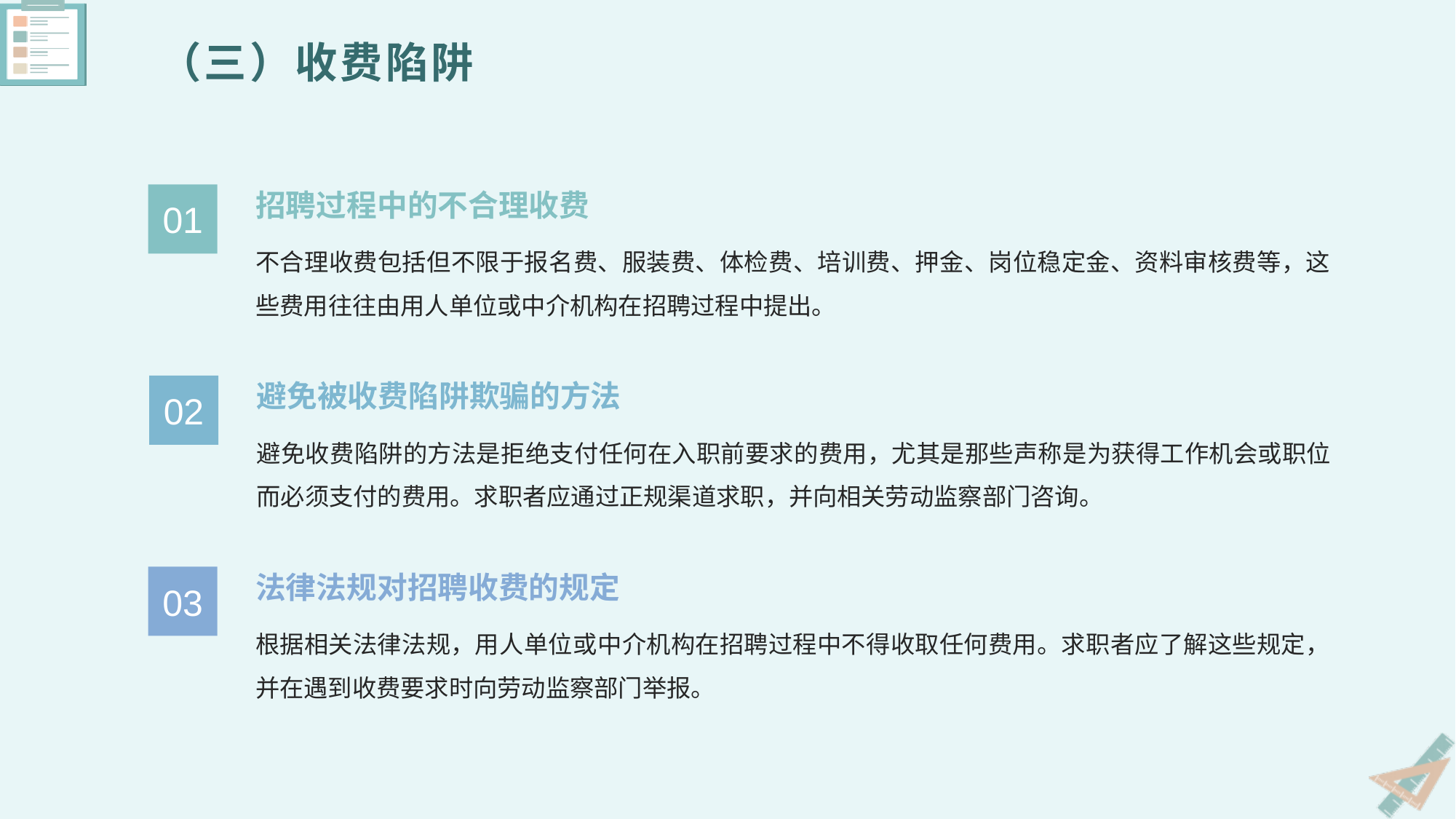

（三）收费陷阱
招聘过程中的不合理收费
01
不合理收费包括但不限于报名费、服装费、体检费、培训费、押金、岗位稳定金、资料审核费等，这些费用往往由用人单位或中介机构在招聘过程中提出。
避免被收费陷阱欺骗的方法
02
避免收费陷阱的方法是拒绝支付任何在入职前要求的费用，尤其是那些声称是为获得工作机会或职位而必须支付的费用。求职者应通过正规渠道求职，并向相关劳动监察部门咨询。
法律法规对招聘收费的规定
03
根据相关法律法规，用人单位或中介机构在招聘过程中不得收取任何费用。求职者应了解这些规定，并在遇到收费要求时向劳动监察部门举报。